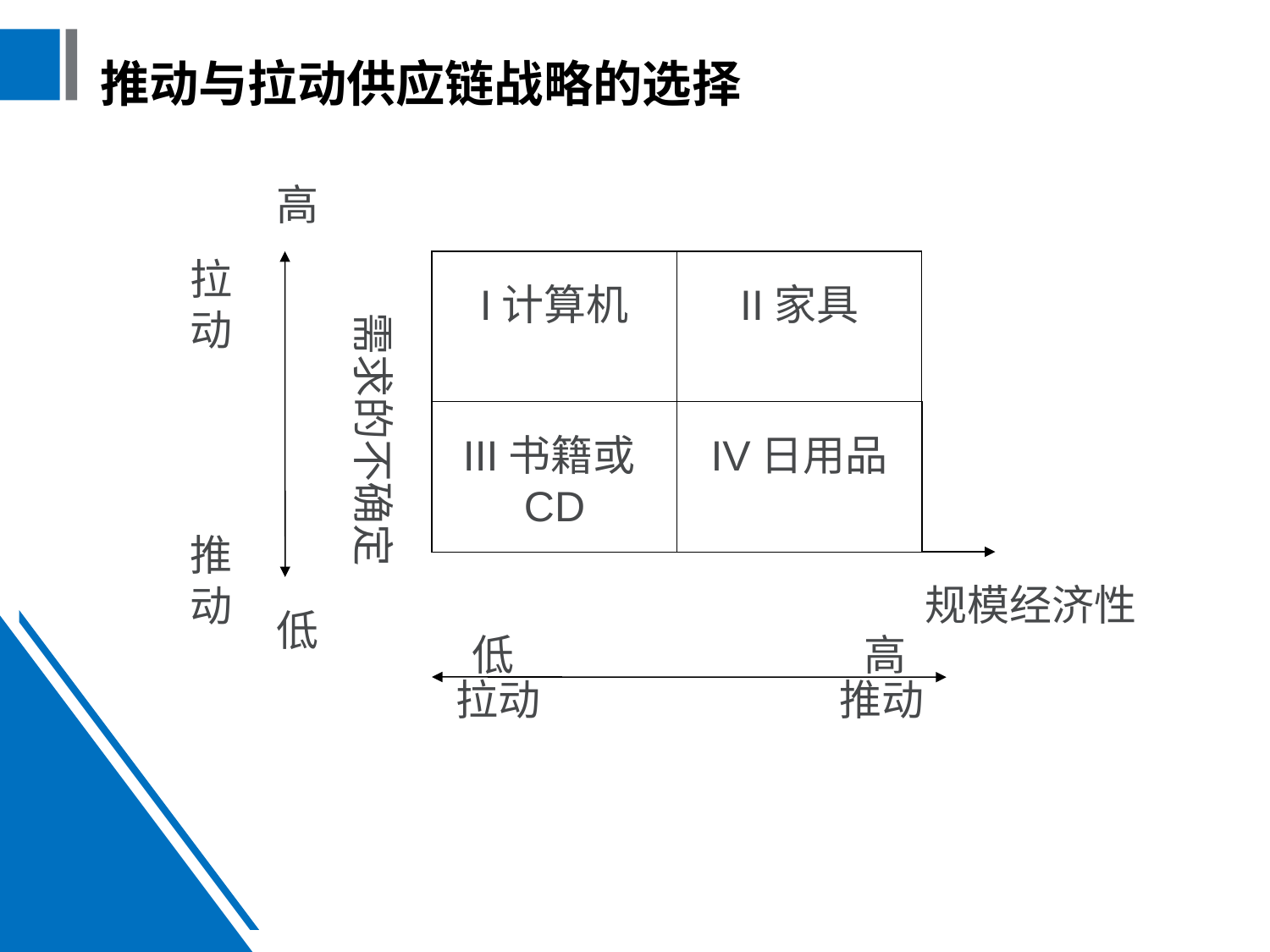

# 推动与拉动供应链战略的选择

高
拉动
I计算机
II家具
需求的不确定
III书籍或CD
IV日用品
推动
规模经济性
低
低
高
拉动
推动